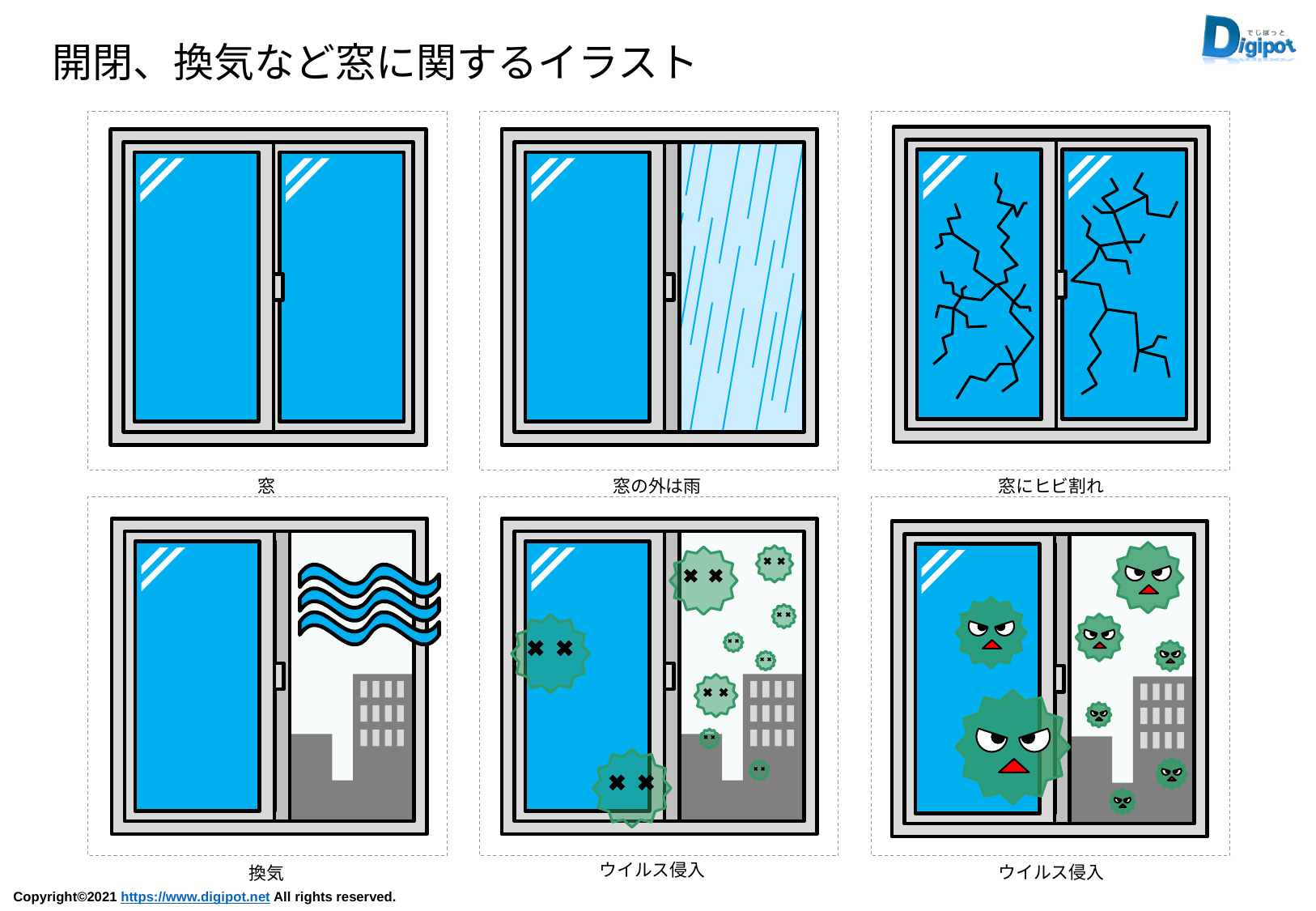

開閉、換気など窓に関するイラスト

窓
窓の外は雨
窓にヒビ割れ

ウイルス侵入
ウイルス侵入
換気